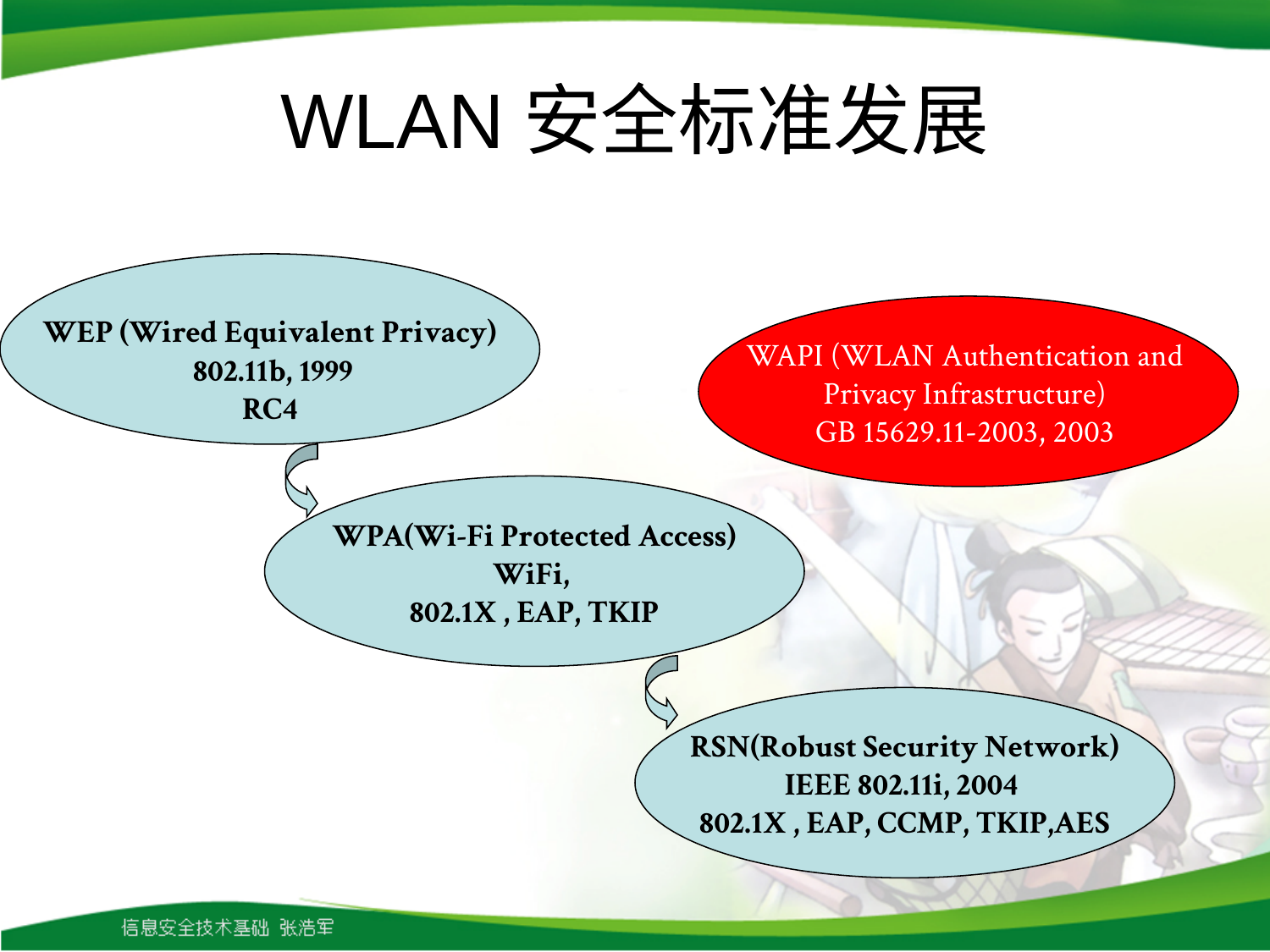

# WLAN安全标准发展

WEP (Wired Equivalent Privacy)
 802.11b, 1999
RC4
WAPI (WLAN Authentication and
Privacy Infrastructure)
GB 15629.11-2003, 2003

WPA(Wi-Fi Protected Access)
WiFi,
 802.1X , EAP, TKIP

RSN(Robust Security Network)
IEEE 802.11i, 2004
 802.1X , EAP, CCMP, TKIP,AES